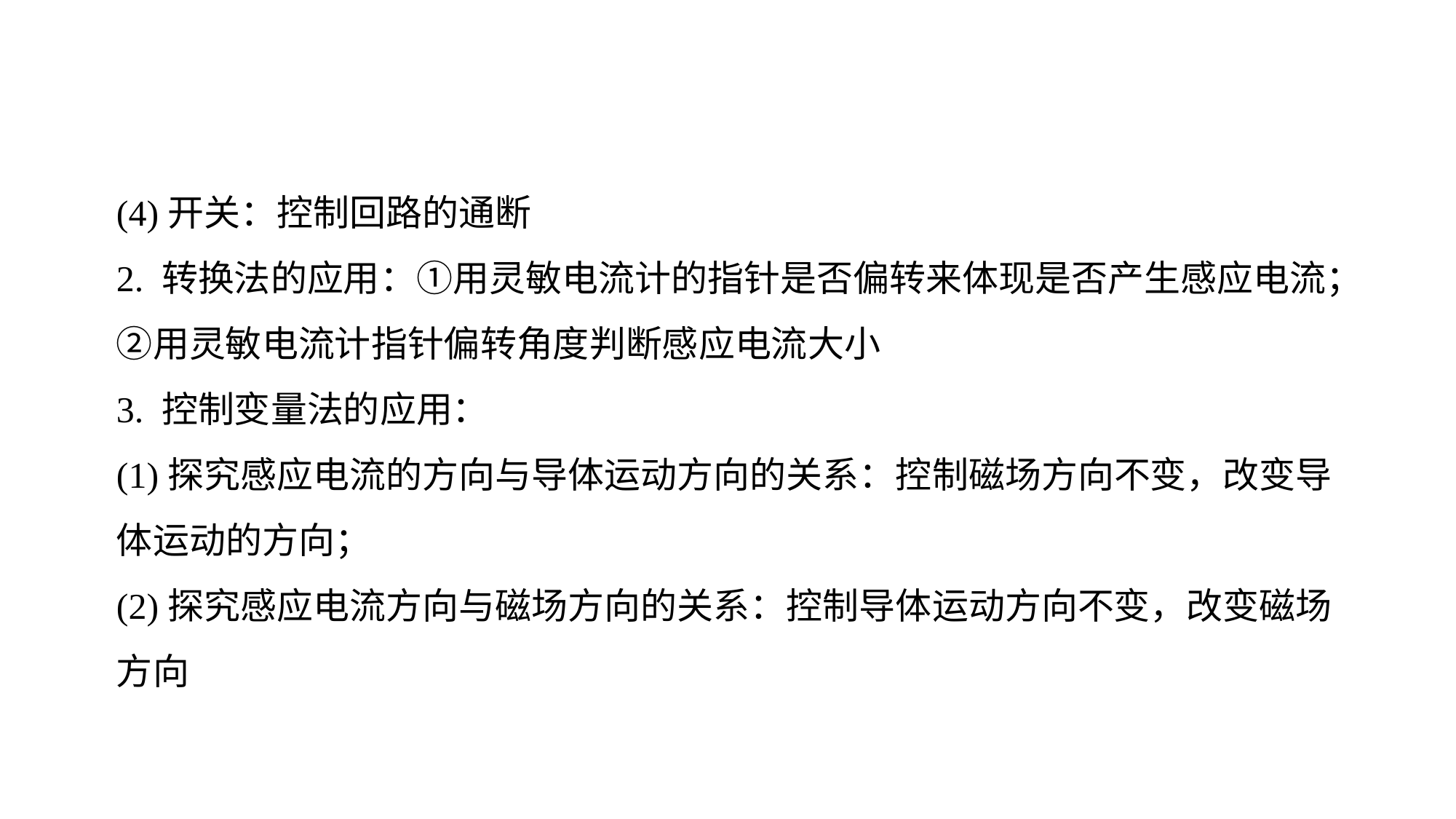

(4)开关：控制回路的通断
2. 转换法的应用：①用灵敏电流计的指针是否偏转来体现是否产生感应电流；②用灵敏电流计指针偏转角度判断感应电流大小
3. 控制变量法的应用：
(1)探究感应电流的方向与导体运动方向的关系：控制磁场方向不变，改变导体运动的方向；
(2)探究感应电流方向与磁场方向的关系：控制导体运动方向不变，改变磁场方向